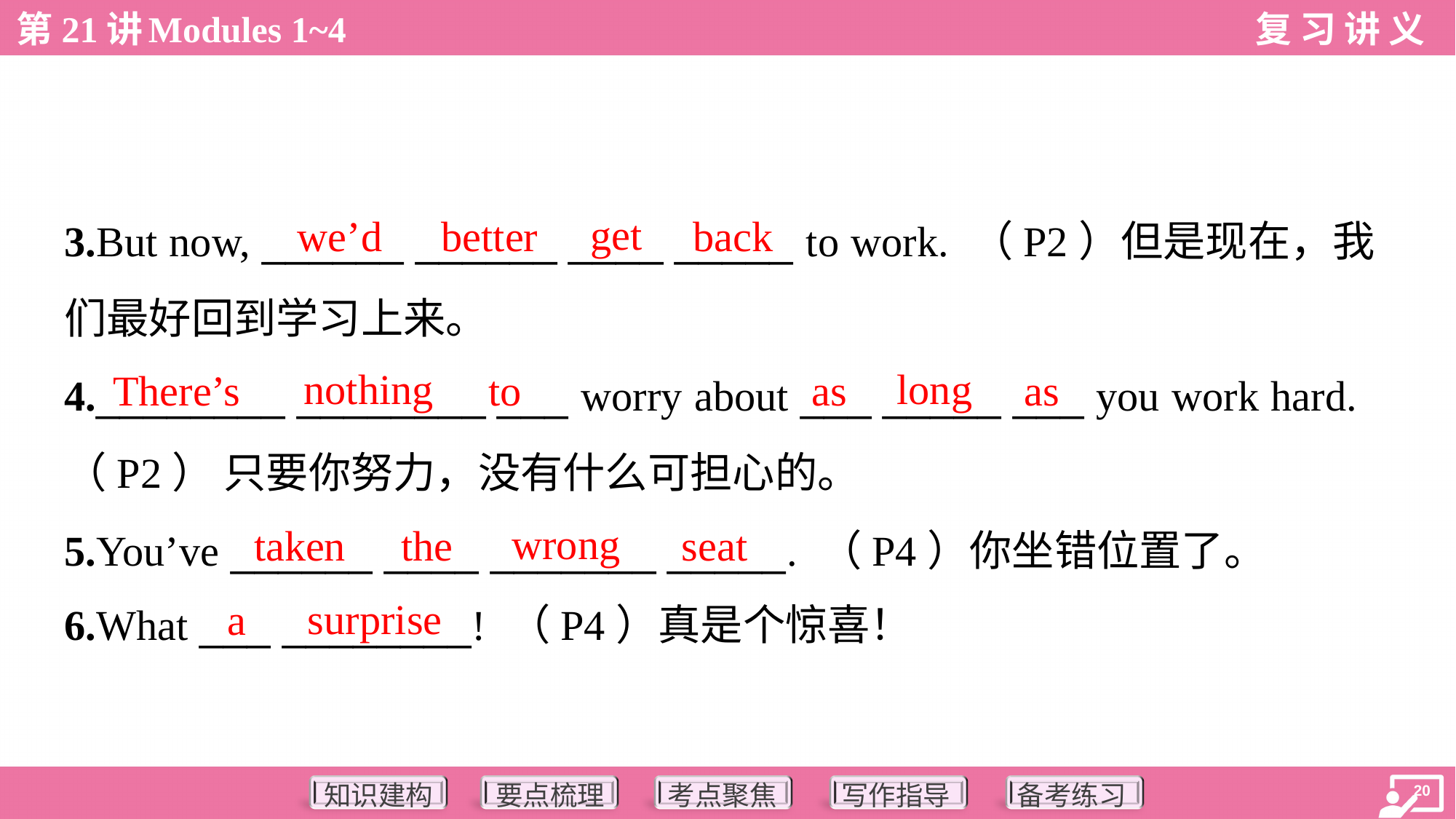

get
we’d
better
back
3.But now, ______ ______ ____ _____ to work. （P2）但是现在，我
们最好回到学习上来。
4.________ ________ ___ worry about ___ _____ ___ you work hard.
（P2） 只要你努力，没有什么可担心的。
5.You’ve ______ ____ _______ _____. （P4）你坐错位置了。
6.What ___ ________! （P4）真是个惊喜！
nothing
long
There’s
to
as
as
wrong
taken
the
seat
surprise
a